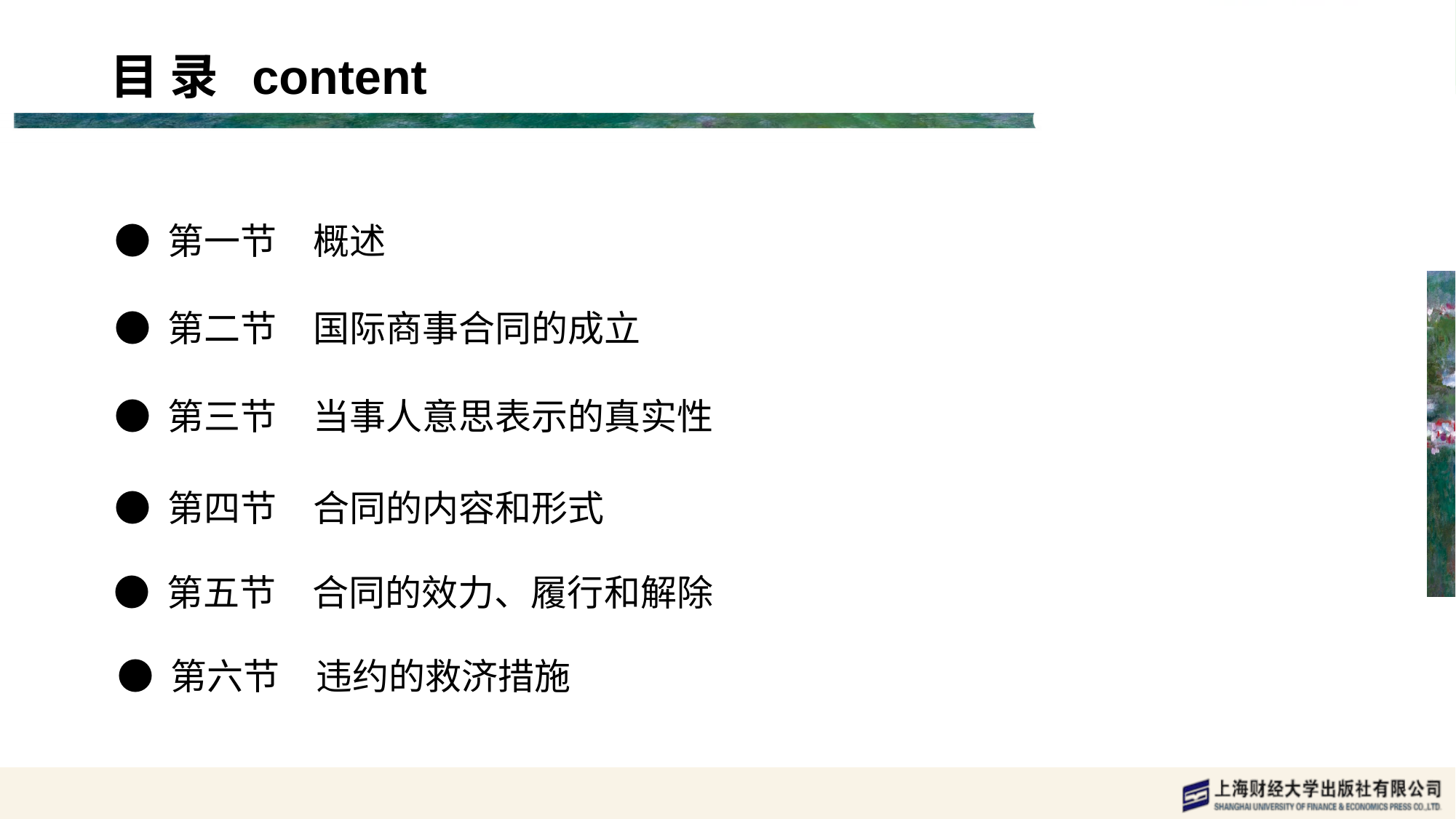

目 录  content
● 第一节　概述
● 第二节　国际商事合同的成立
● 第三节　当事人意思表示的真实性
● 第四节　合同的内容和形式
● 第五节　合同的效力、履行和解除
● 第六节　违约的救济措施